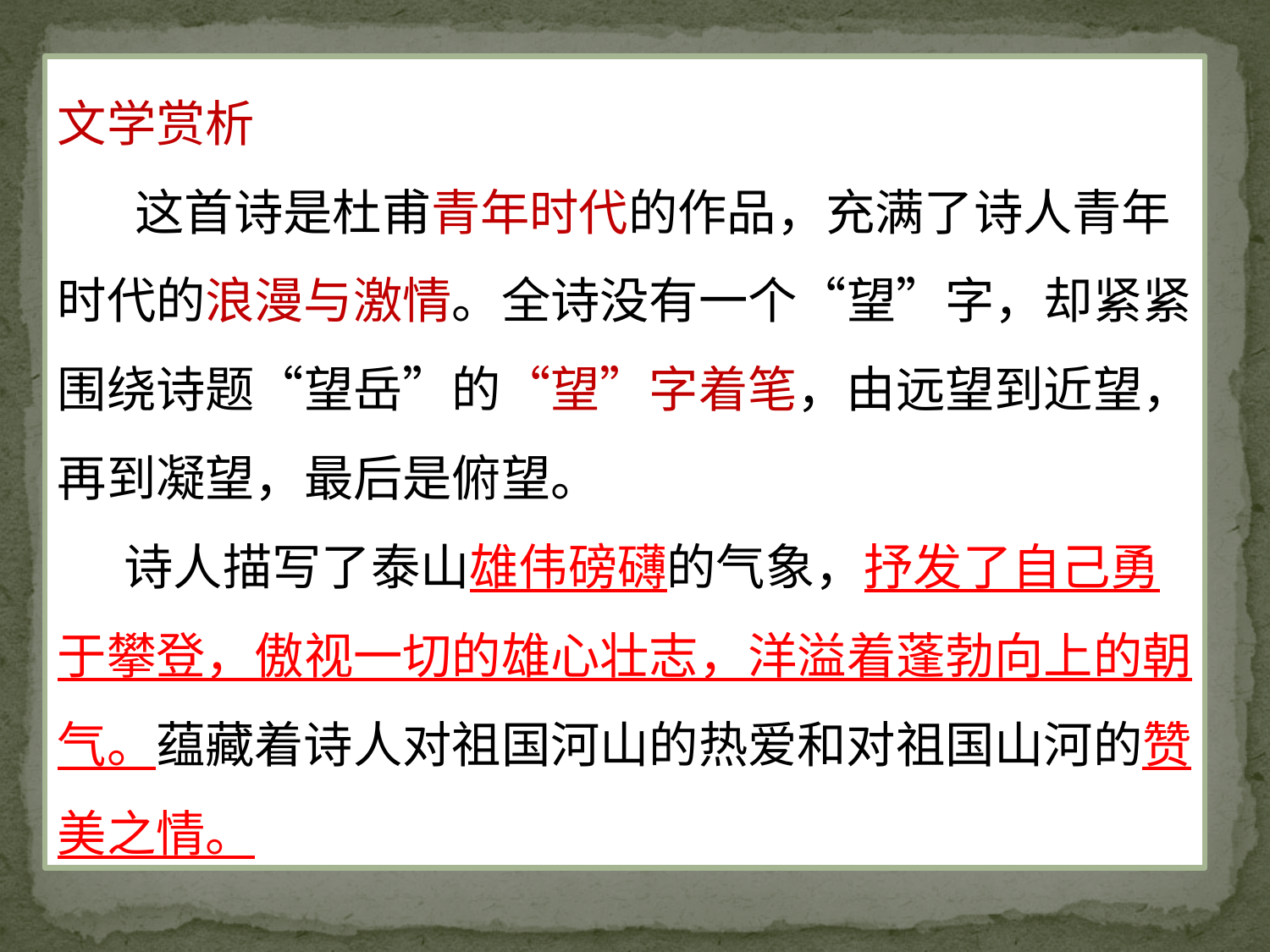

文学赏析
      这首诗是杜甫青年时代的作品，充满了诗人青年时代的浪漫与激情。全诗没有一个“望”字，却紧紧围绕诗题“望岳”的“望”字着笔，由远望到近望，再到凝望，最后是俯望。
     诗人描写了泰山雄伟磅礴的气象，抒发了自己勇于攀登，傲视一切的雄心壮志，洋溢着蓬勃向上的朝气。蕴藏着诗人对祖国河山的热爱和对祖国山河的赞美之情。